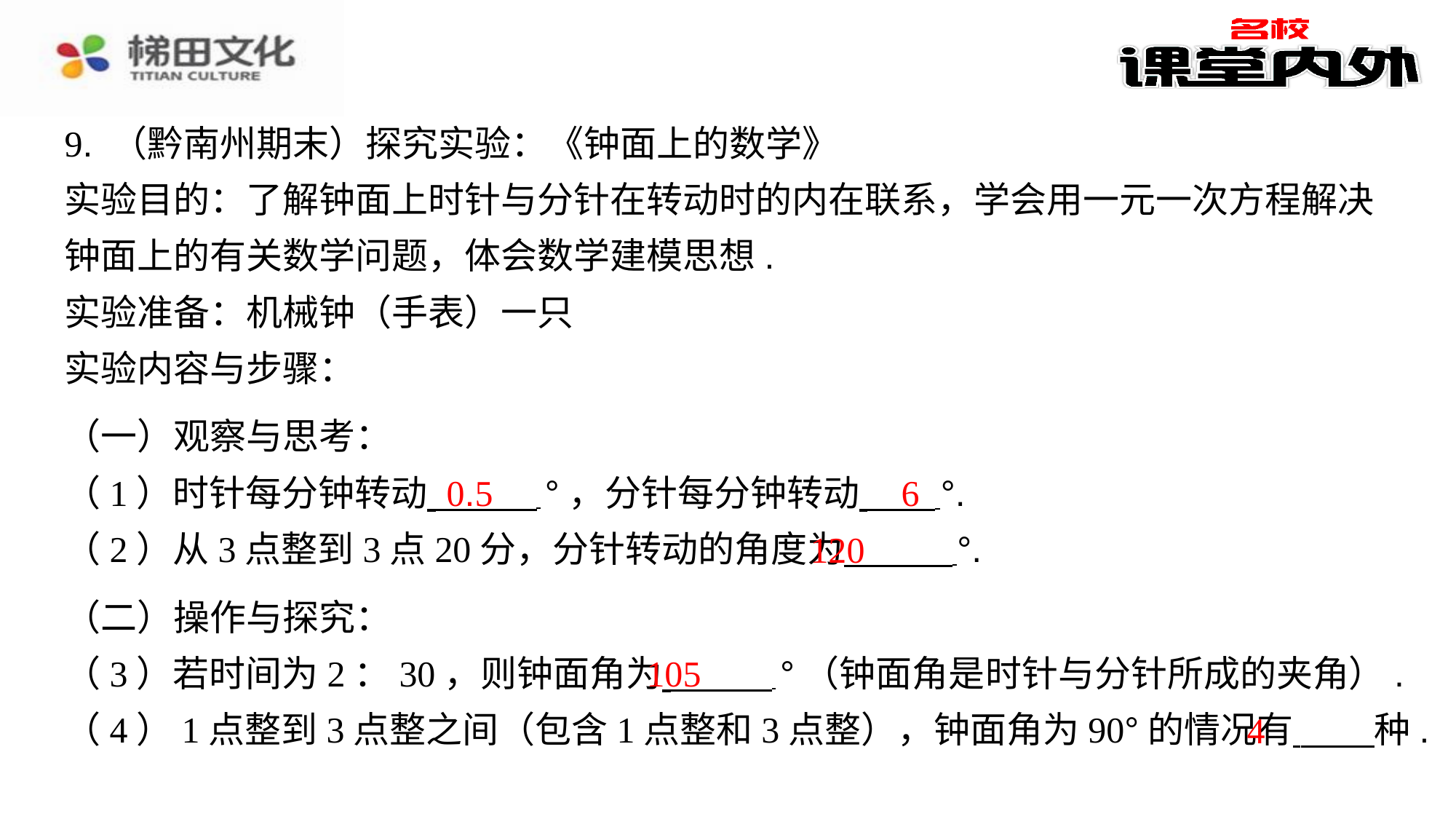

9. （黔南州期末）探究实验：《钟面上的数学》
实验目的：了解钟面上时针与分针在转动时的内在联系，学会用一元一次方程解决
钟面上的有关数学问题，体会数学建模思想.
实验准备：机械钟（手表）一只
实验内容与步骤：
（一）观察与思考：
（1）时针每分钟转动                 °，分针每分钟转动            ⁠°.
（2）从3点整到3点20分，分针转动的角度为                 ⁠°.
0.5
6
120
（二）操作与探究：
（3）若时间为2：30，则钟面角为                 °（钟面角是时针与分针所成的夹角）.
（4）1点整到3点整之间（包含1点整和3点整），钟面角为90°的情况有            种.
105
4